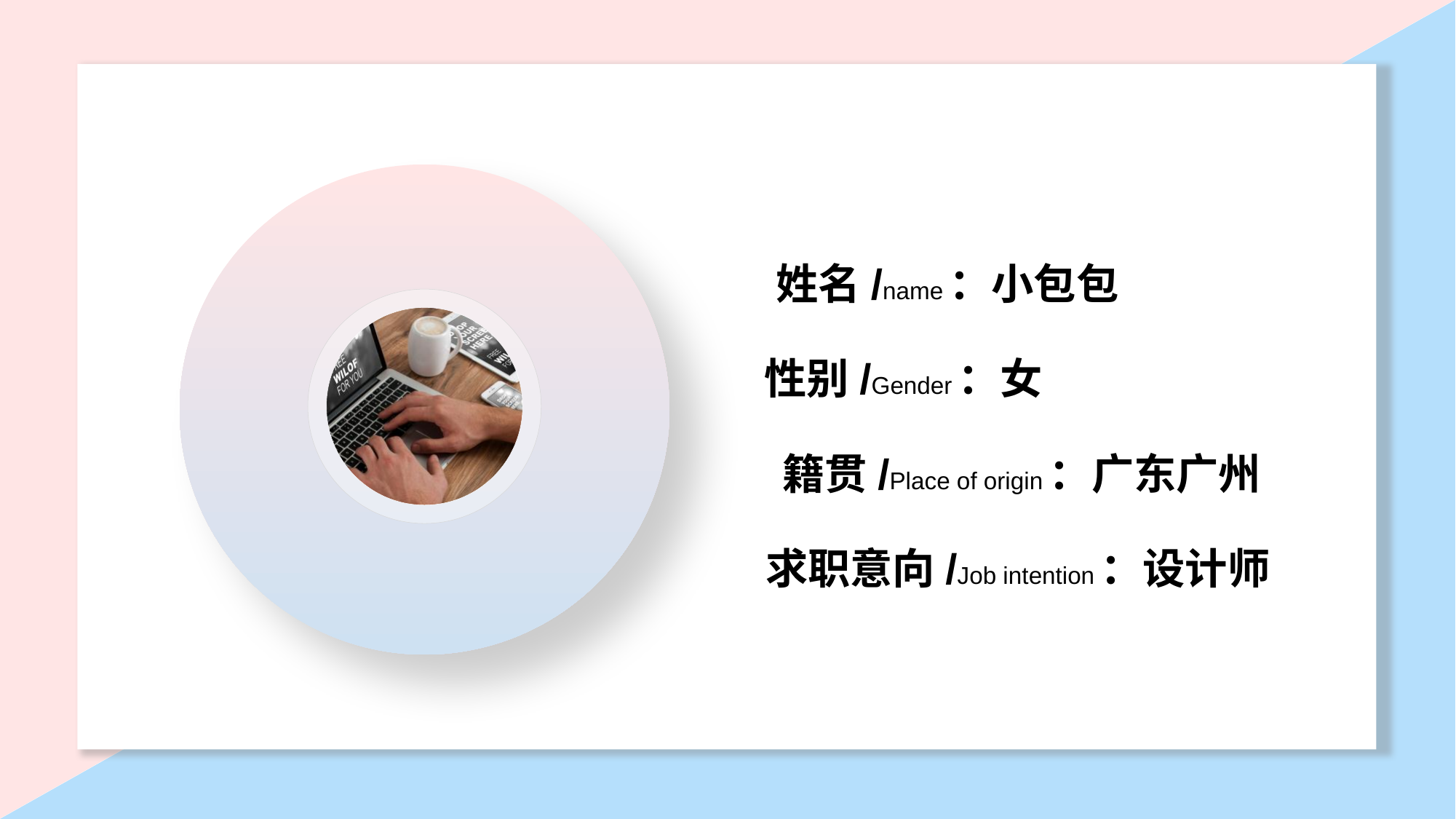

姓名/name：小包包
性别/Gender：女
籍贯/Place of origin：广东广州
求职意向/Job intention：设计师